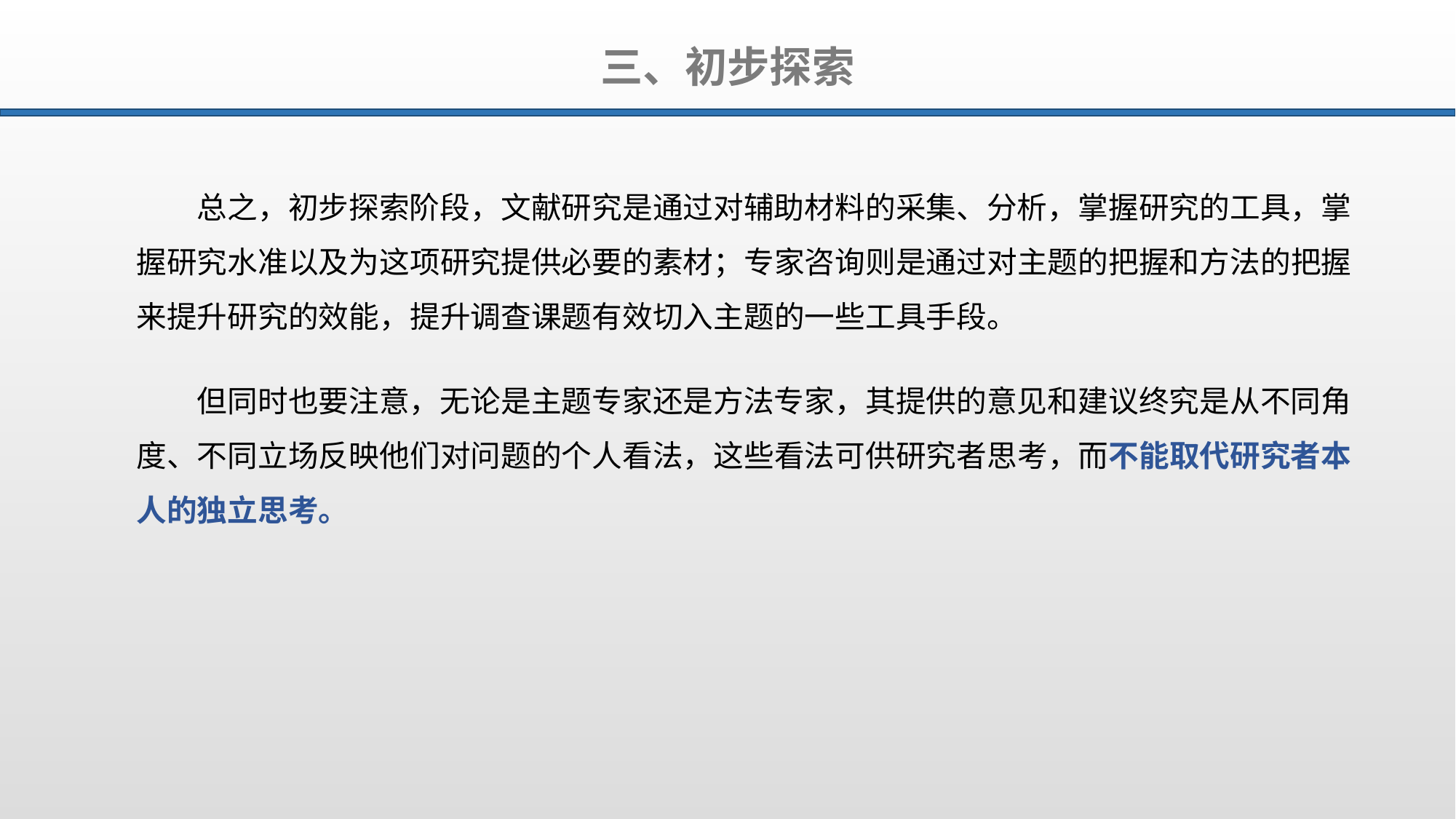

三、初步探索

总之，初步探索阶段，文献研究是通过对辅助材料的采集、分析，掌握研究的工具，掌握研究水准以及为这项研究提供必要的素材；专家咨询则是通过对主题的把握和方法的把握来提升研究的效能，提升调查课题有效切入主题的一些工具手段。
但同时也要注意，无论是主题专家还是方法专家，其提供的意见和建议终究是从不同角度、不同立场反映他们对问题的个人看法，这些看法可供研究者思考，而不能取代研究者本人的独立思考。